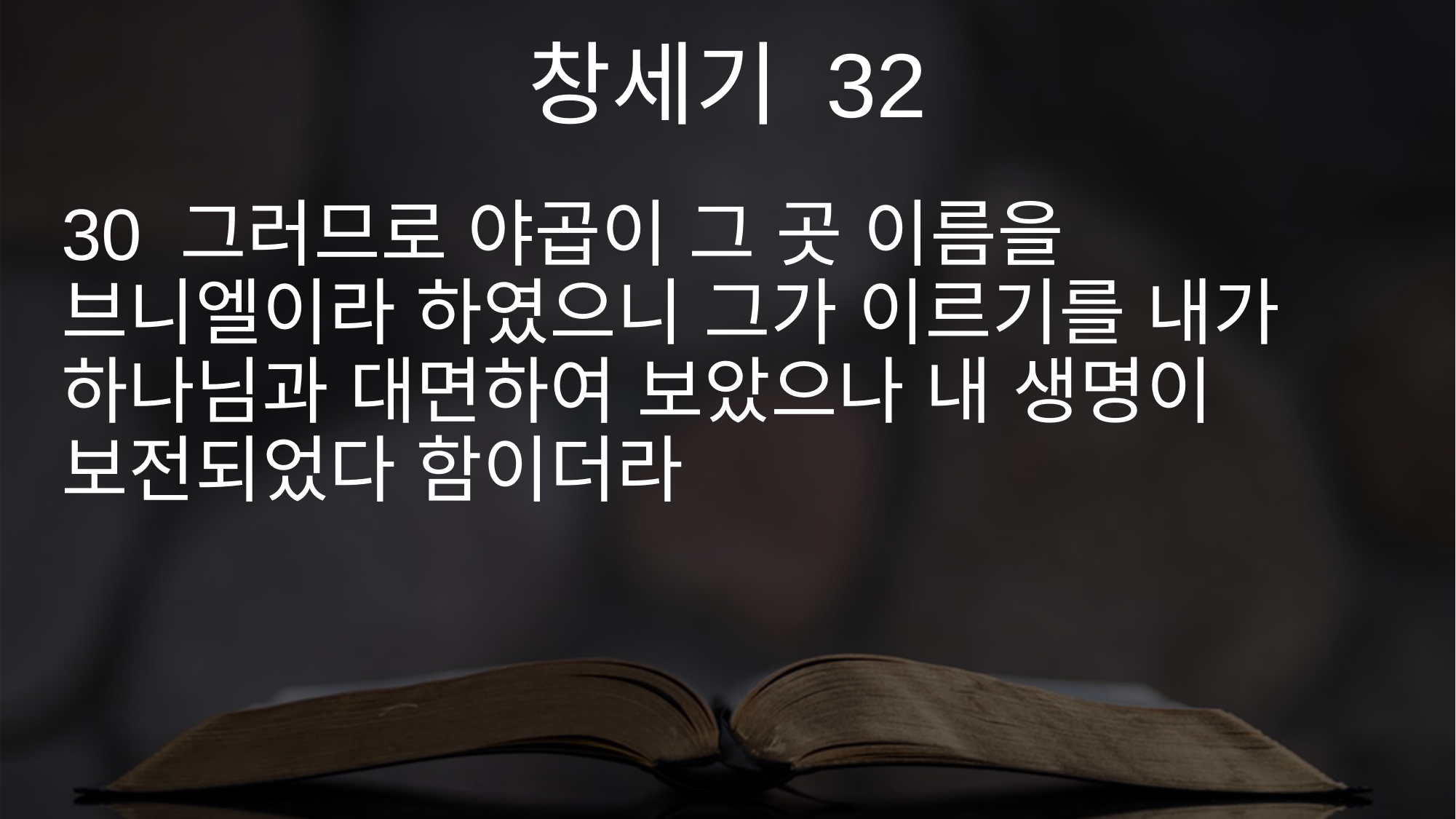

창세기 32
30 그러므로 야곱이 그 곳 이름을 브니엘이라 하였으니 그가 이르기를 내가 하나님과 대면하여 보았으나 내 생명이 보전되었다 함이더라